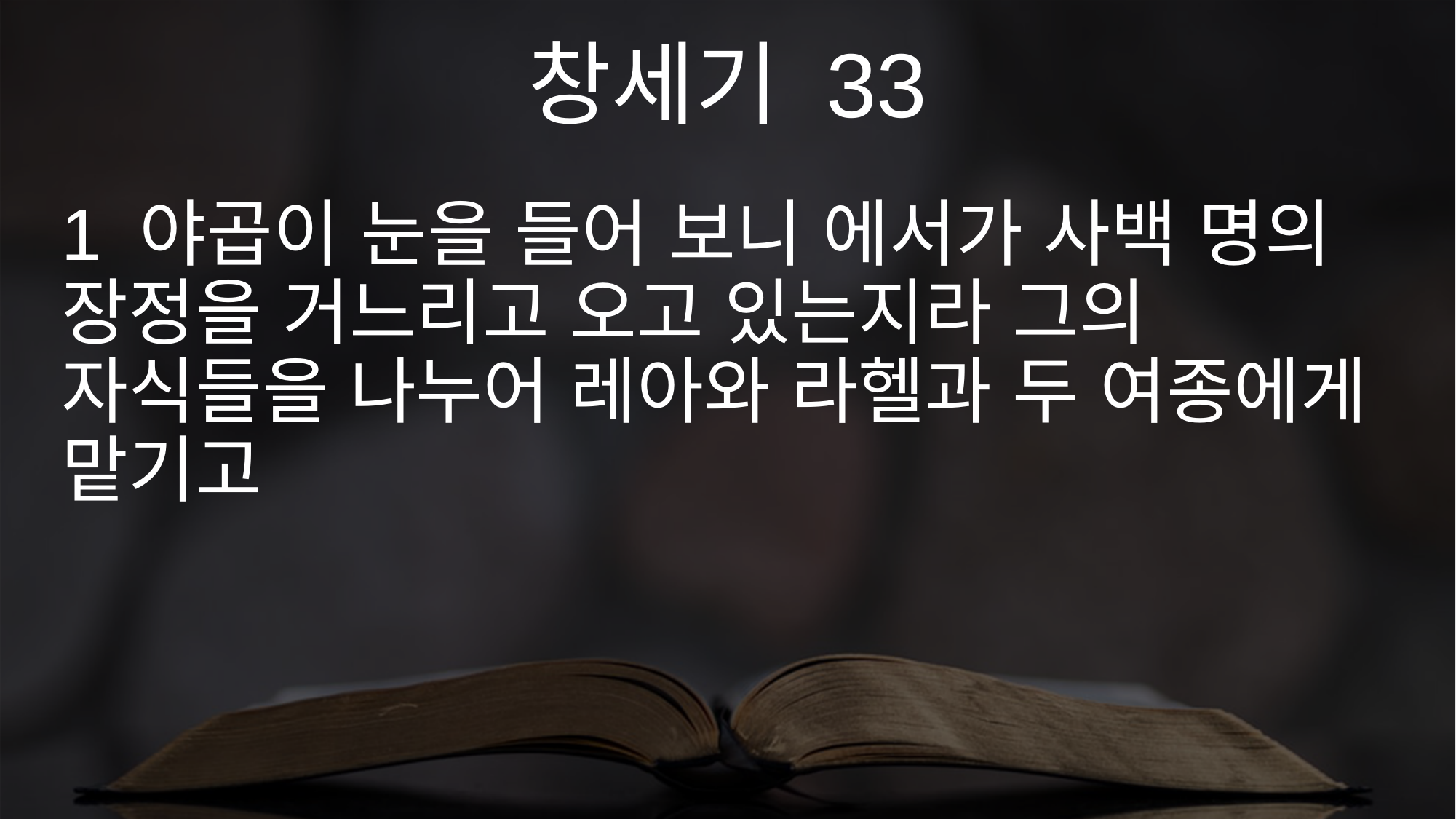

창세기 33
1 야곱이 눈을 들어 보니 에서가 사백 명의 장정을 거느리고 오고 있는지라 그의 자식들을 나누어 레아와 라헬과 두 여종에게 맡기고